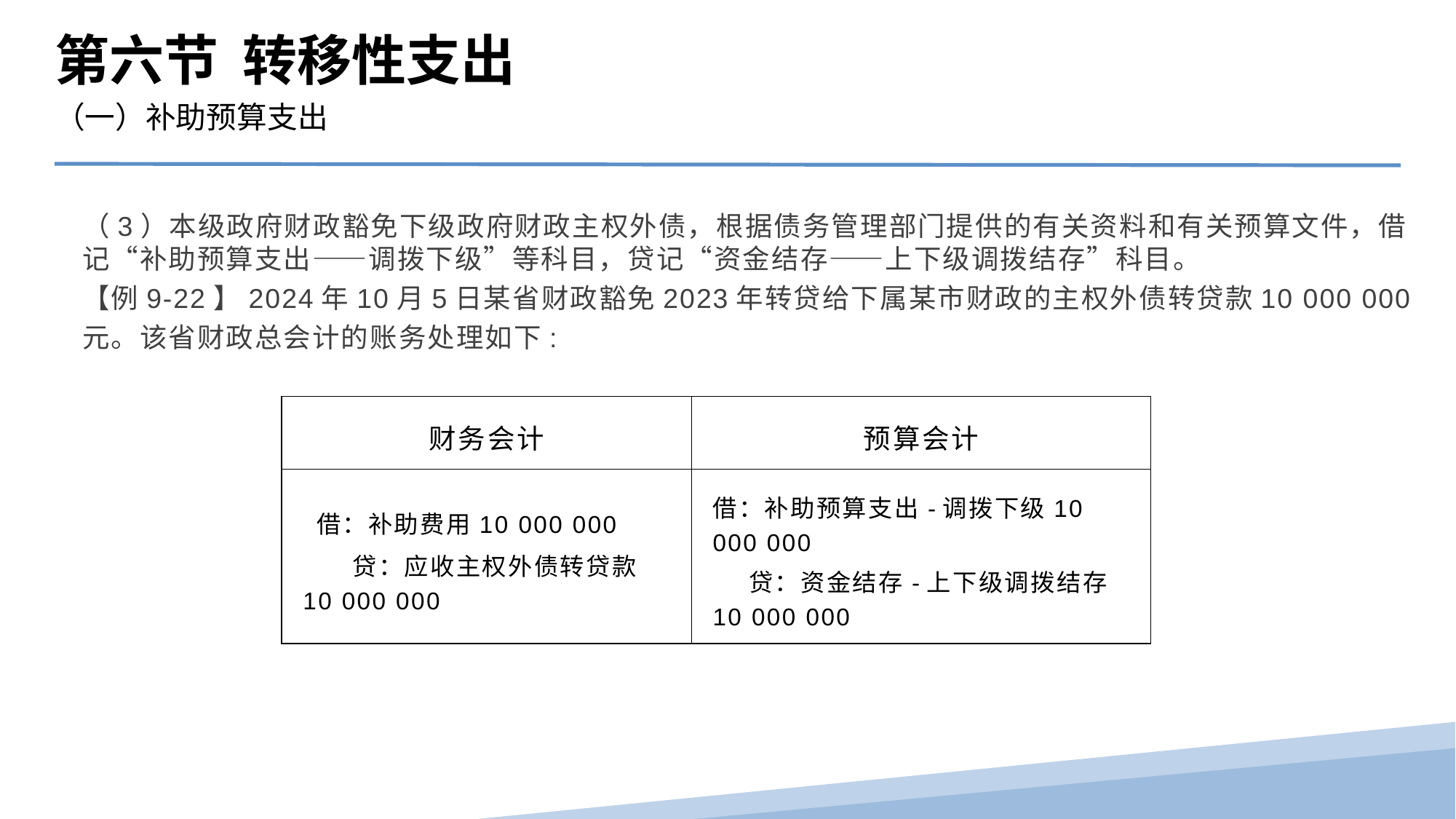

第六节  转移性支出
（一）补助预算支出
（3）本级政府财政豁免下级政府财政主权外债，根据债务管理部门提供的有关资料和有关预算文件，借记“补助预算支出——调拨下级”等科目，贷记“资金结存——上下级调拨结存”科目。
【例9-22】2024年10月5日某省财政豁免2023年转贷给下属某市财政的主权外债转贷款10 000 000元。该省财政总会计的账务处理如下:
| 财务会计 | 预算会计 |
| --- | --- |
| 借：补助费用10 000 000 贷：应收主权外债转贷款 10 000 000 | 借：补助预算支出-调拨下级10 000 000 贷：资金结存-上下级调拨结存10 000 000 |